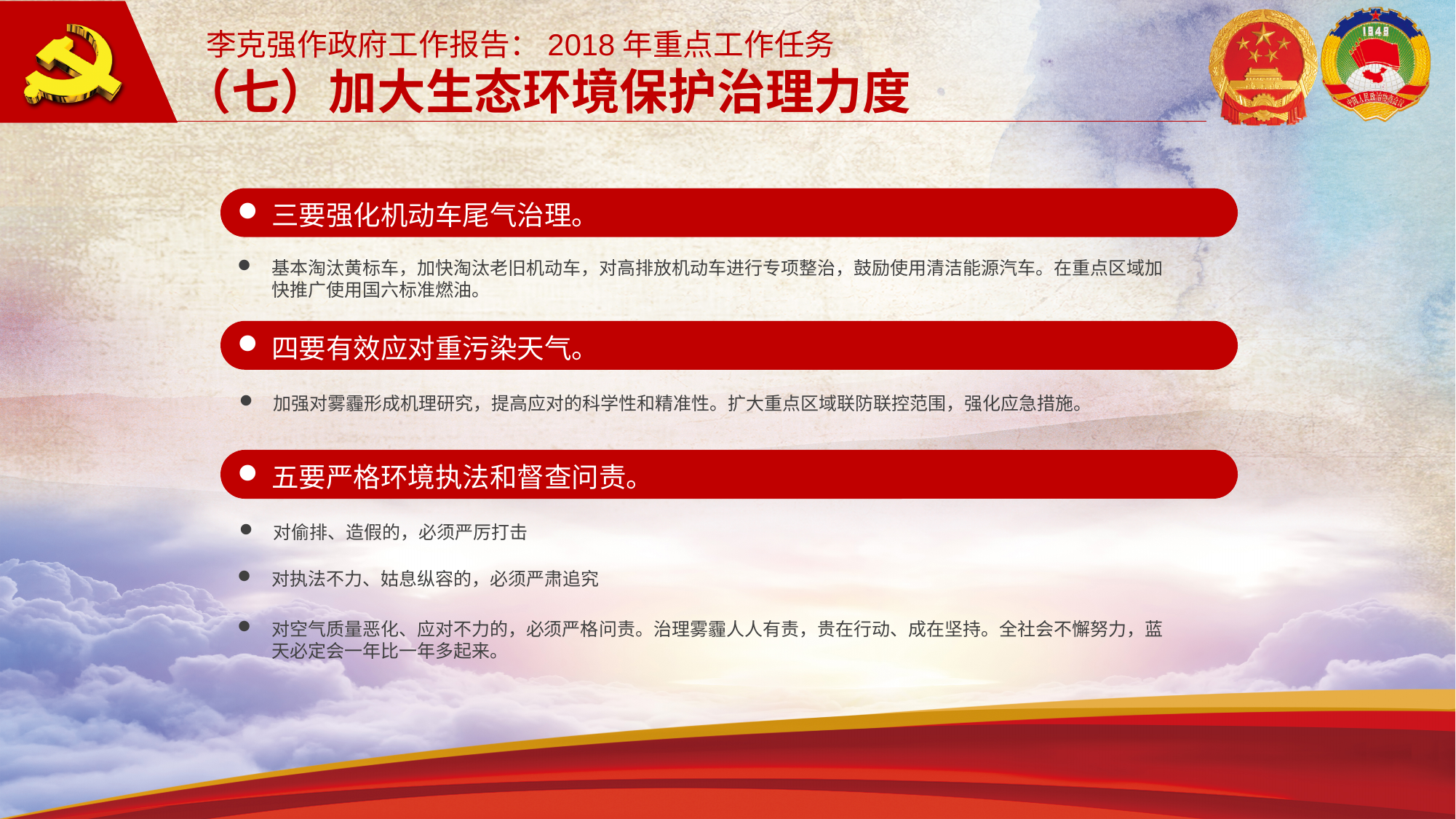

李克强作政府工作报告：2018年重点工作任务
（七）加大生态环境保护治理力度

三要强化机动车尾气治理。
基本淘汰黄标车，加快淘汰老旧机动车，对高排放机动车进行专项整治，鼓励使用清洁能源汽车。在重点区域加快推广使用国六标准燃油。

四要有效应对重污染天气。
加强对雾霾形成机理研究，提高应对的科学性和精准性。扩大重点区域联防联控范围，强化应急措施。

五要严格环境执法和督查问责。
对偷排、造假的，必须严厉打击
对执法不力、姑息纵容的，必须严肃追究
对空气质量恶化、应对不力的，必须严格问责。治理雾霾人人有责，贵在行动、成在坚持。全社会不懈努力，蓝天必定会一年比一年多起来。